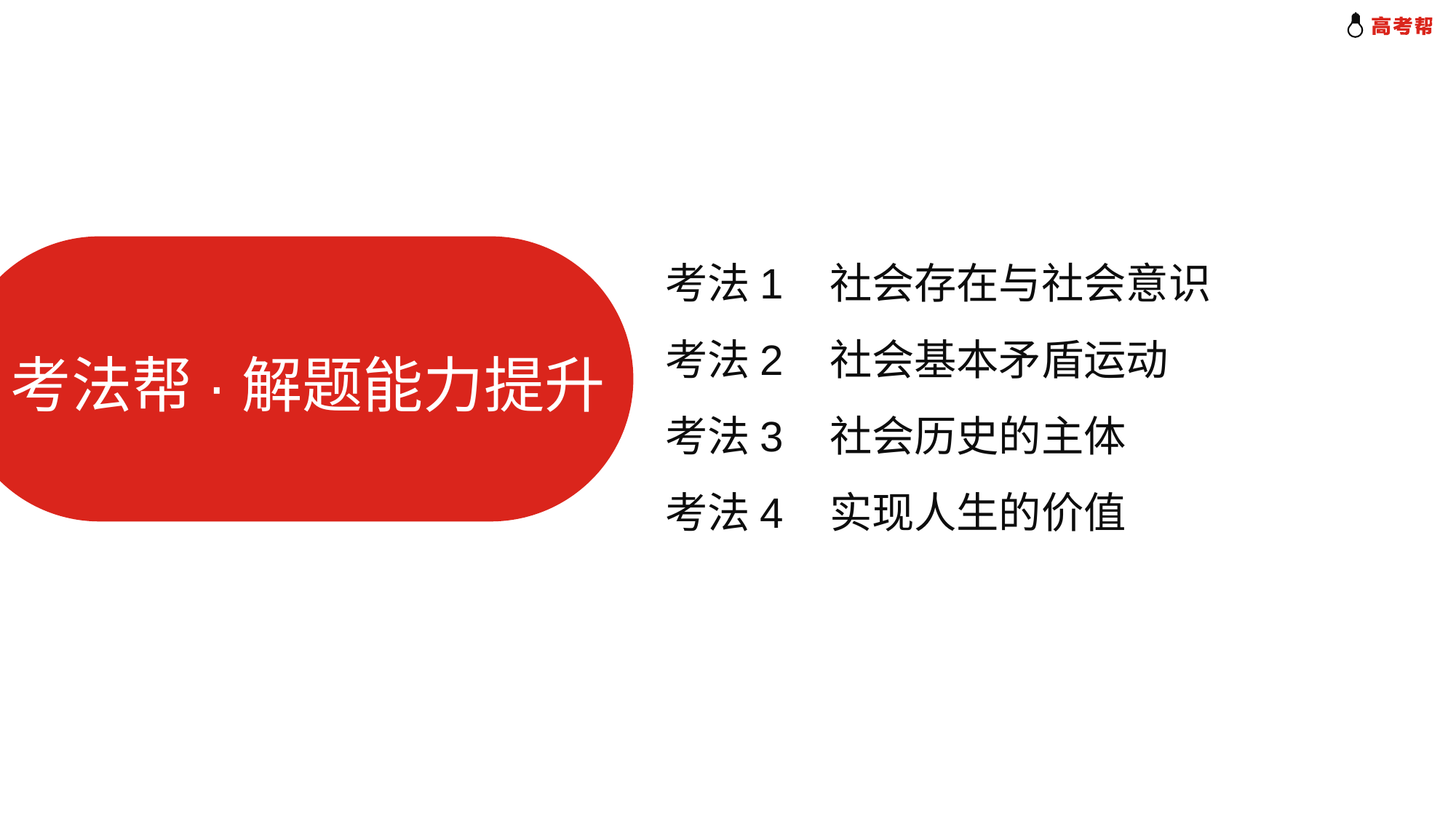

考法1   社会存在与社会意识
考法2   社会基本矛盾运动
考法3   社会历史的主体
考法4   实现人生的价值
考法帮·解题能力提升